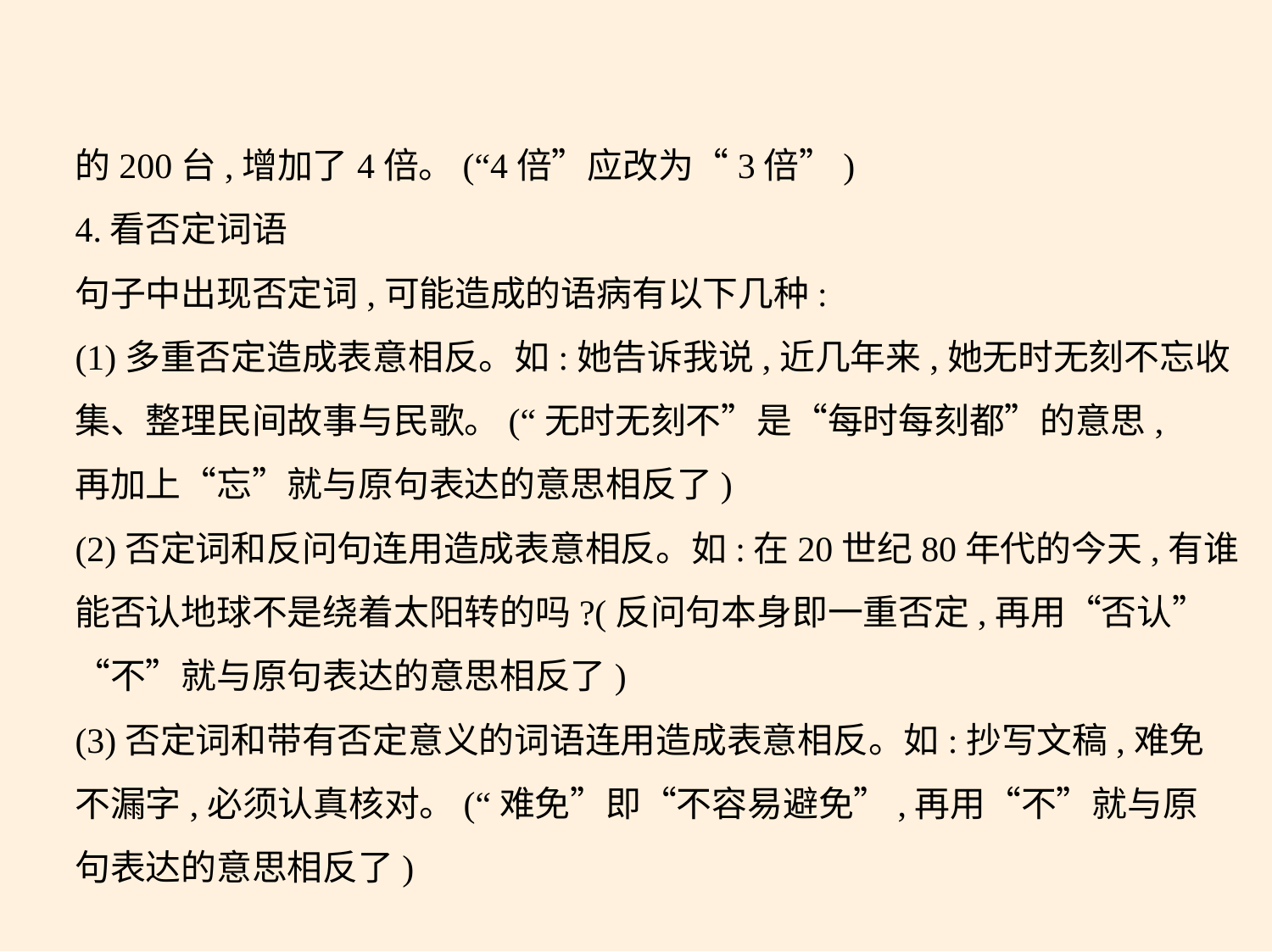

的200台,增加了4倍。(“4倍”应改为“3倍”)
4.看否定词语
句子中出现否定词,可能造成的语病有以下几种:
(1)多重否定造成表意相反。如:她告诉我说,近几年来,她无时无刻不忘收
集、整理民间故事与民歌。(“无时无刻不”是“每时每刻都”的意思,
再加上“忘”就与原句表达的意思相反了)
(2)否定词和反问句连用造成表意相反。如:在20世纪80年代的今天,有谁
能否认地球不是绕着太阳转的吗?(反问句本身即一重否定,再用“否认”
“不”就与原句表达的意思相反了)
(3)否定词和带有否定意义的词语连用造成表意相反。如:抄写文稿,难免
不漏字,必须认真核对。(“难免”即“不容易避免”,再用“不”就与原
句表达的意思相反了)